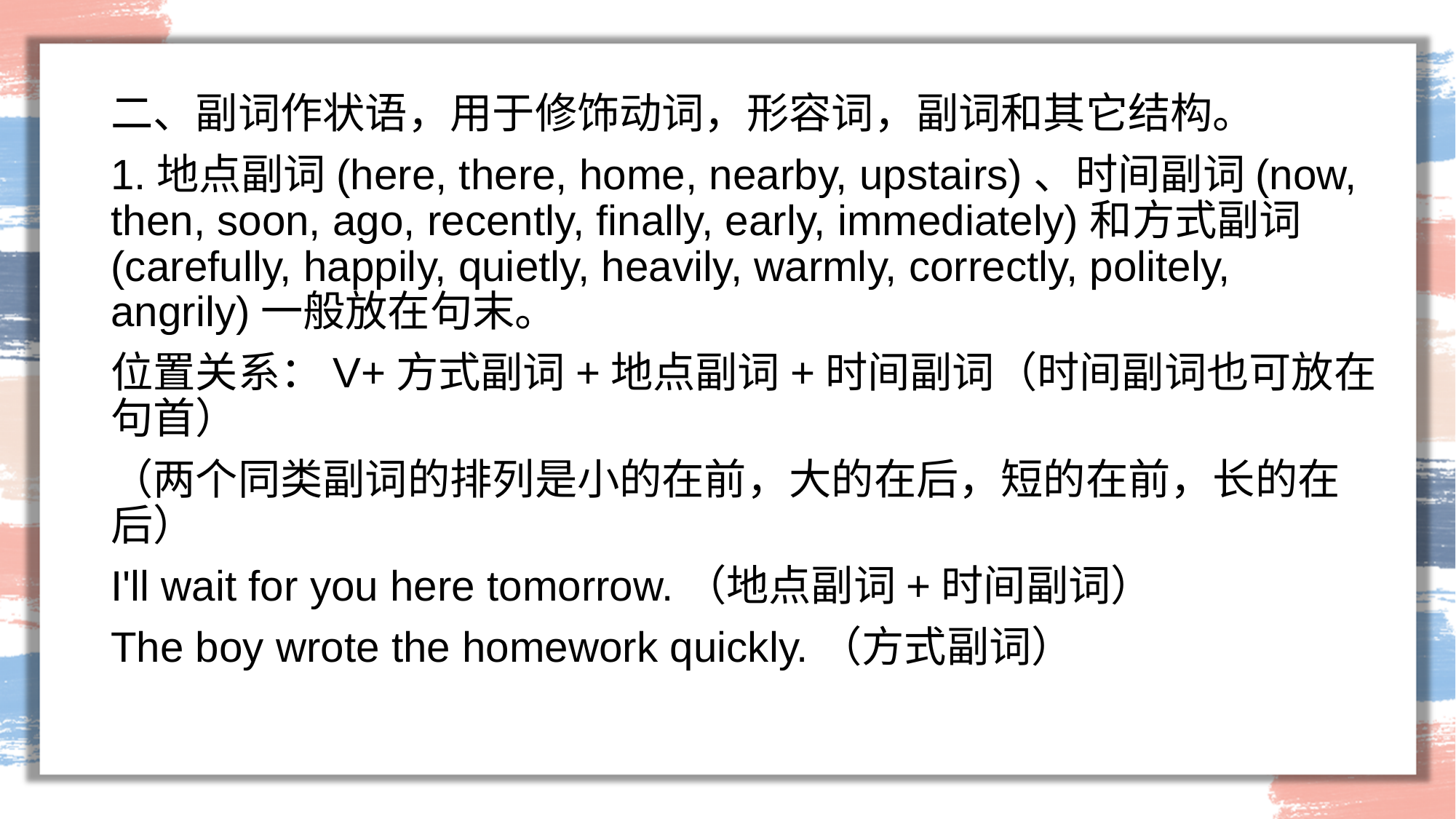

#
二、副词作状语，用于修饰动词，形容词，副词和其它结构。
1.地点副词(here, there, home, nearby, upstairs)、时间副词(now, then, soon, ago, recently, finally, early, immediately)和方式副词(carefully, happily, quietly, heavily, warmly, correctly, politely, angrily)一般放在句末。
位置关系：V+方式副词+地点副词+时间副词（时间副词也可放在句首）
（两个同类副词的排列是小的在前，大的在后，短的在前，长的在后）
I'll wait for you here tomorrow.（地点副词+时间副词）
The boy wrote the homework quickly.（方式副词）